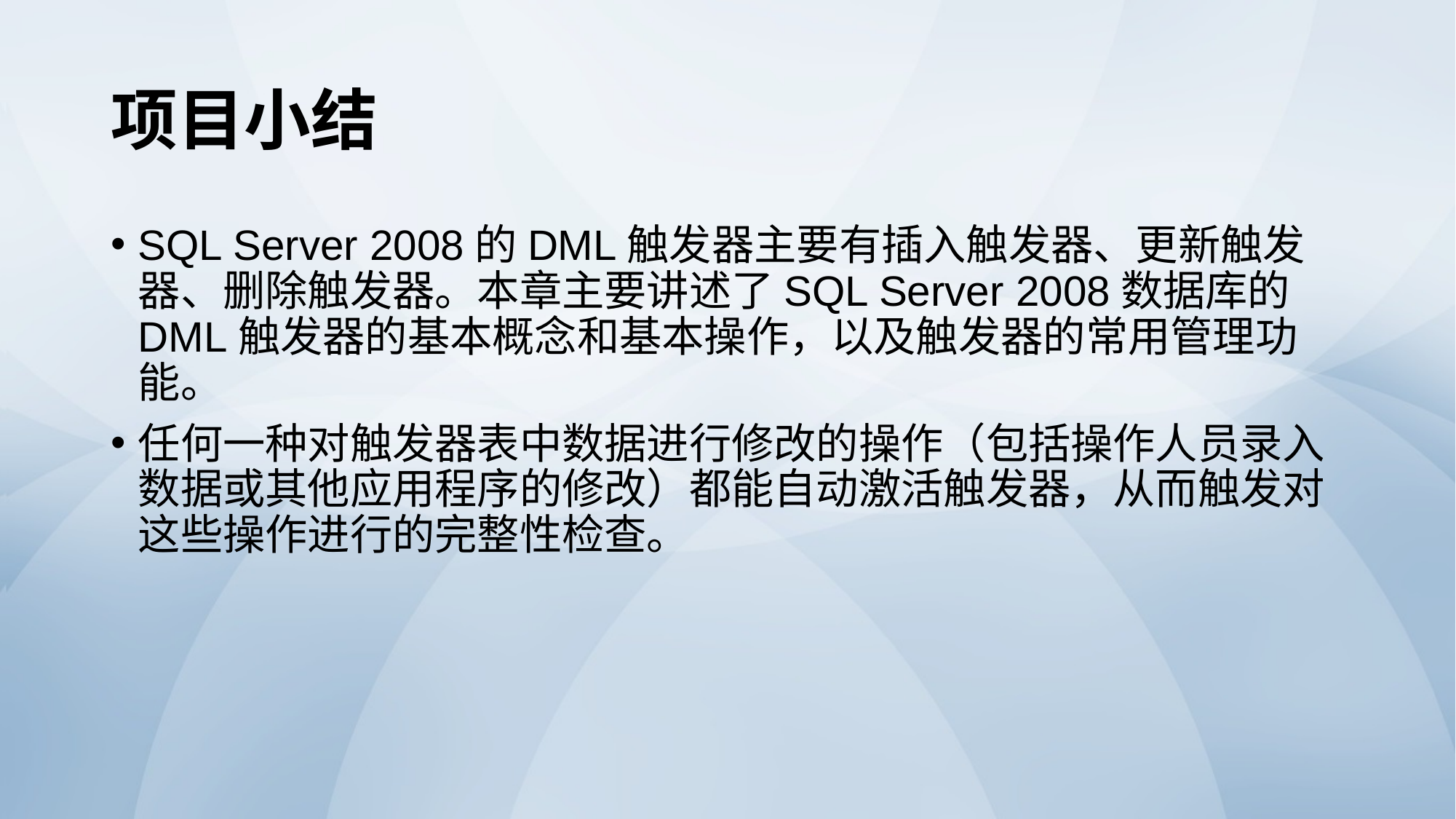

# 项目小结
SQL Server 2008的DML触发器主要有插入触发器、更新触发器、删除触发器。本章主要讲述了SQL Server 2008数据库的DML触发器的基本概念和基本操作，以及触发器的常用管理功能。
任何一种对触发器表中数据进行修改的操作（包括操作人员录入数据或其他应用程序的修改）都能自动激活触发器，从而触发对这些操作进行的完整性检查。